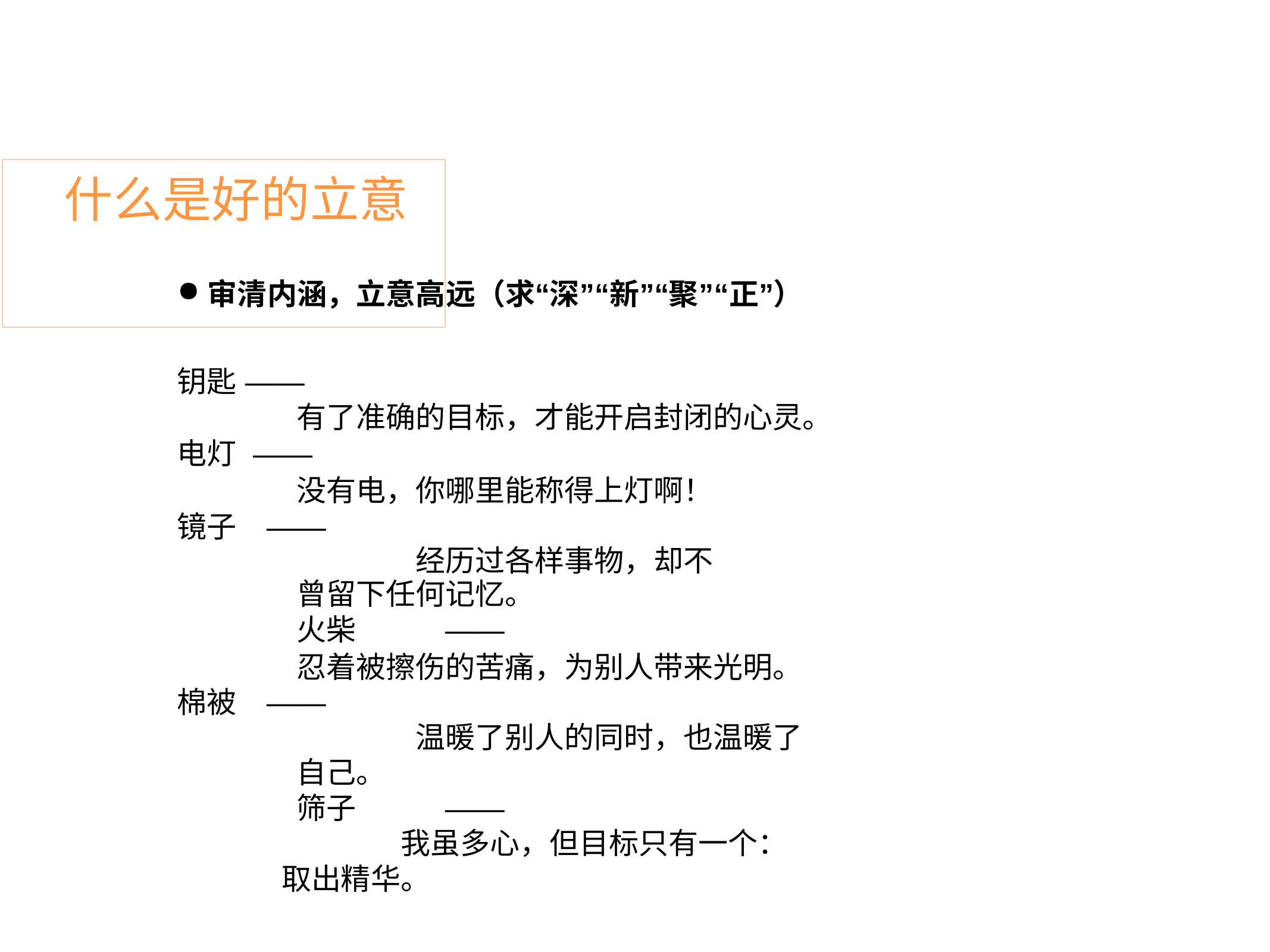

# 什么是好的立意
审清内涵，立意高远（求“深”“新”“聚”“正”）

钥匙 ——
有了准确的目标，才能开启封闭的心灵。
电灯	——
没有电，你哪里能称得上灯啊！ 镜子	——
经历过各样事物，却不曾留下任何记忆。
火柴	——
忍着被擦伤的苦痛，为别人带来光明。 棉被	——
温暖了别人的同时，也温暖了自己。
筛子	——
我虽多心，但目标只有一个：取出精华。